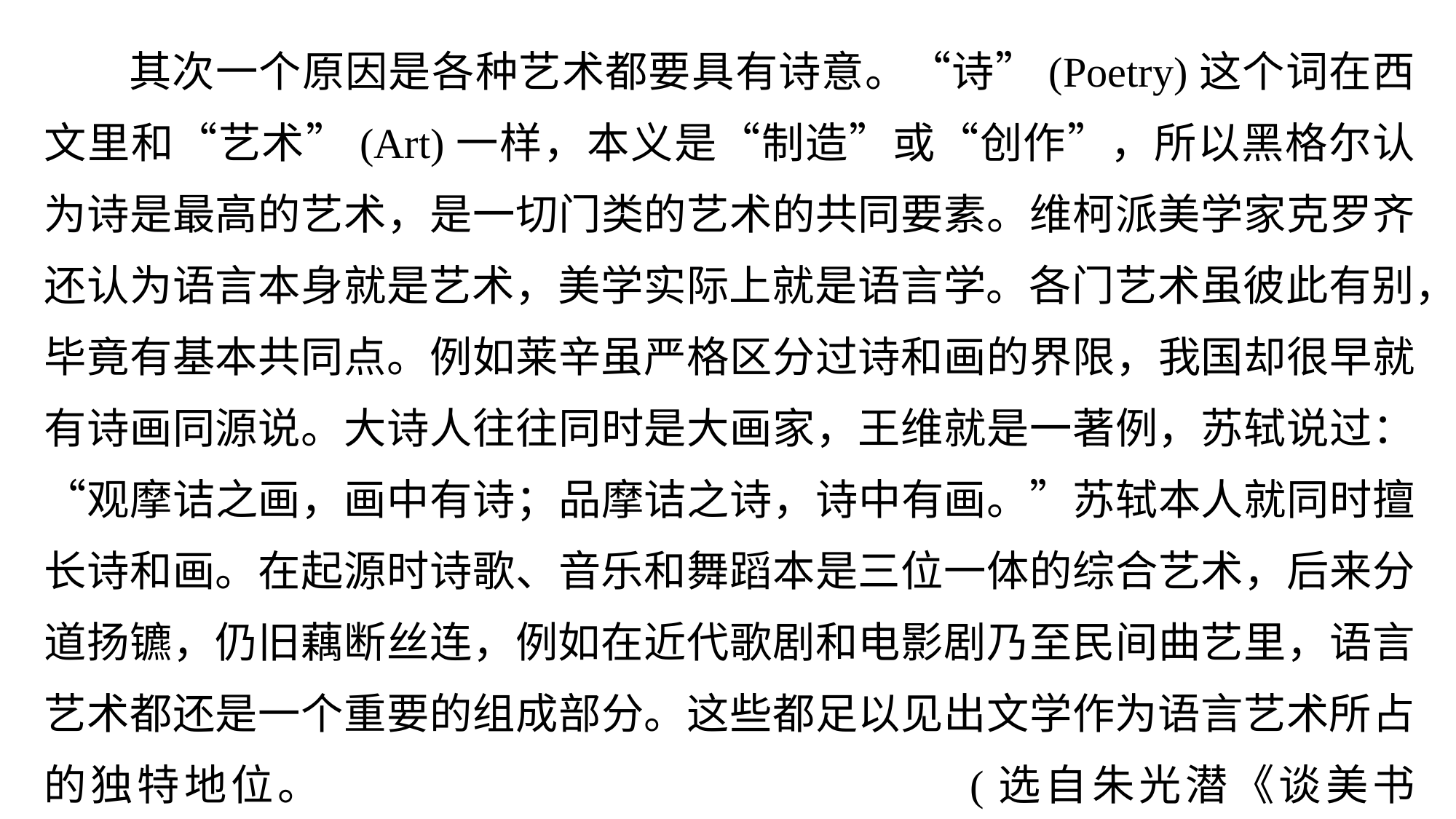

其次一个原因是各种艺术都要具有诗意。“诗”(Poetry)这个词在西文里和“艺术”(Art)一样，本义是“制造”或“创作”，所以黑格尔认为诗是最高的艺术，是一切门类的艺术的共同要素。维柯派美学家克罗齐还认为语言本身就是艺术，美学实际上就是语言学。各门艺术虽彼此有别，毕竟有基本共同点。例如莱辛虽严格区分过诗和画的界限，我国却很早就有诗画同源说。大诗人往往同时是大画家，王维就是一著例，苏轼说过：“观摩诘之画，画中有诗；品摩诘之诗，诗中有画。”苏轼本人就同时擅长诗和画。在起源时诗歌、音乐和舞蹈本是三位一体的综合艺术，后来分道扬镳，仍旧藕断丝连，例如在近代歌剧和电影剧乃至民间曲艺里，语言艺术都还是一个重要的组成部分。这些都足以见出文学作为语言艺术所占的独特地位。						(选自朱光潜《谈美书简》)